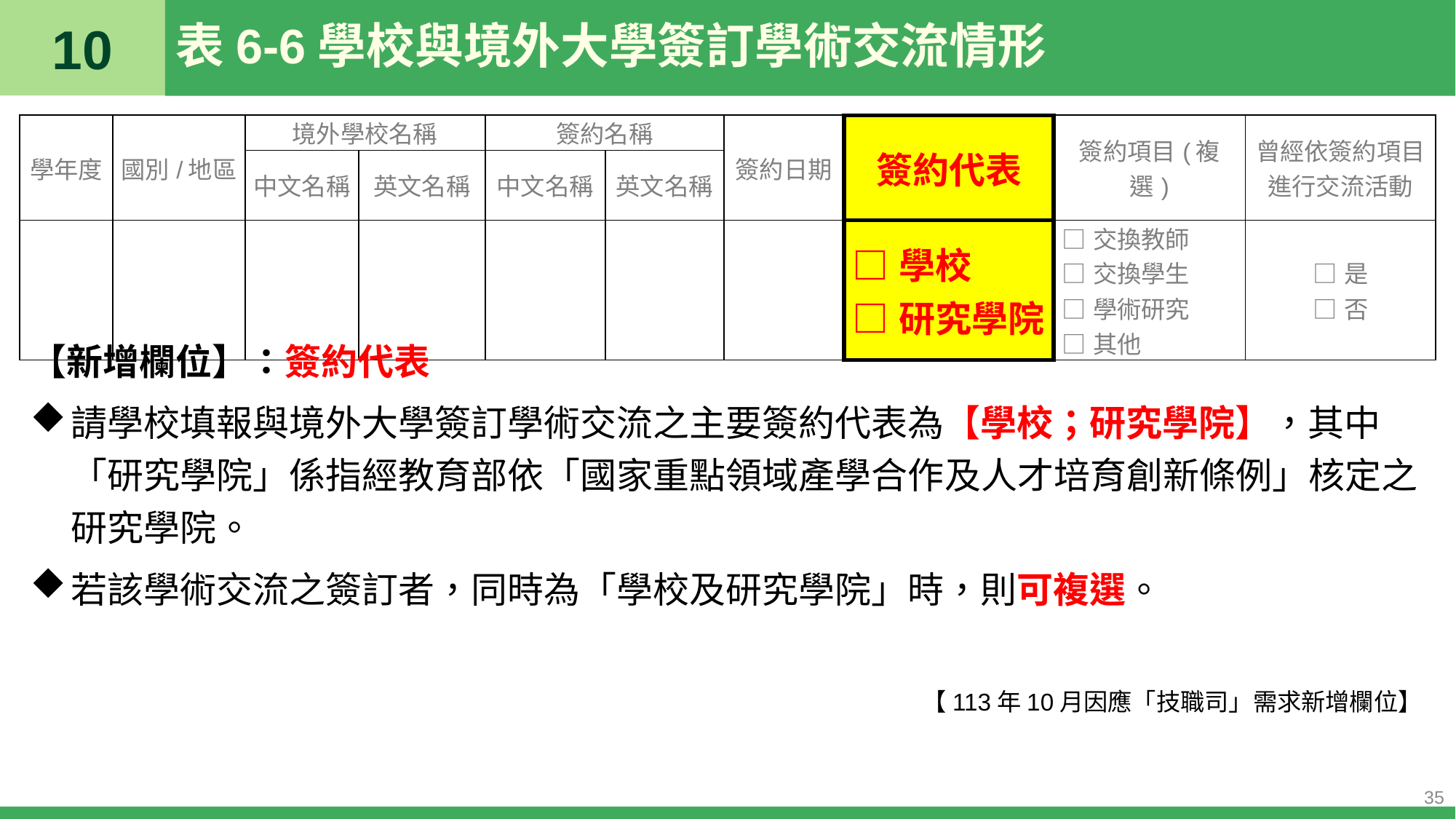

10
# 表6-6學校與境外大學簽訂學術交流情形
| 學年度 | 國別/地區 | 境外學校名稱 |  | 簽約名稱 |  | 簽約日期 | 簽約代表 | 簽約項目(複選) | 曾經依簽約項目 進行交流活動 |
| --- | --- | --- | --- | --- | --- | --- | --- | --- | --- |
|  |  | 中文名稱 | 英文名稱 | 中文名稱 | 英文名稱 |  |  |  |  |
|  |  |  |  |  |  |  | □學校 □研究學院 | □交換教師 □交換學生 □學術研究 □其他 | □是 □否 |
【新增欄位】：簽約代表
請學校填報與境外大學簽訂學術交流之主要簽約代表為【學校；研究學院】，其中「研究學院」係指經教育部依「國家重點領域產學合作及人才培育創新條例」核定之研究學院。
若該學術交流之簽訂者，同時為「學校及研究學院」時，則可複選。

【113年10月因應「技職司」需求新增欄位】
35